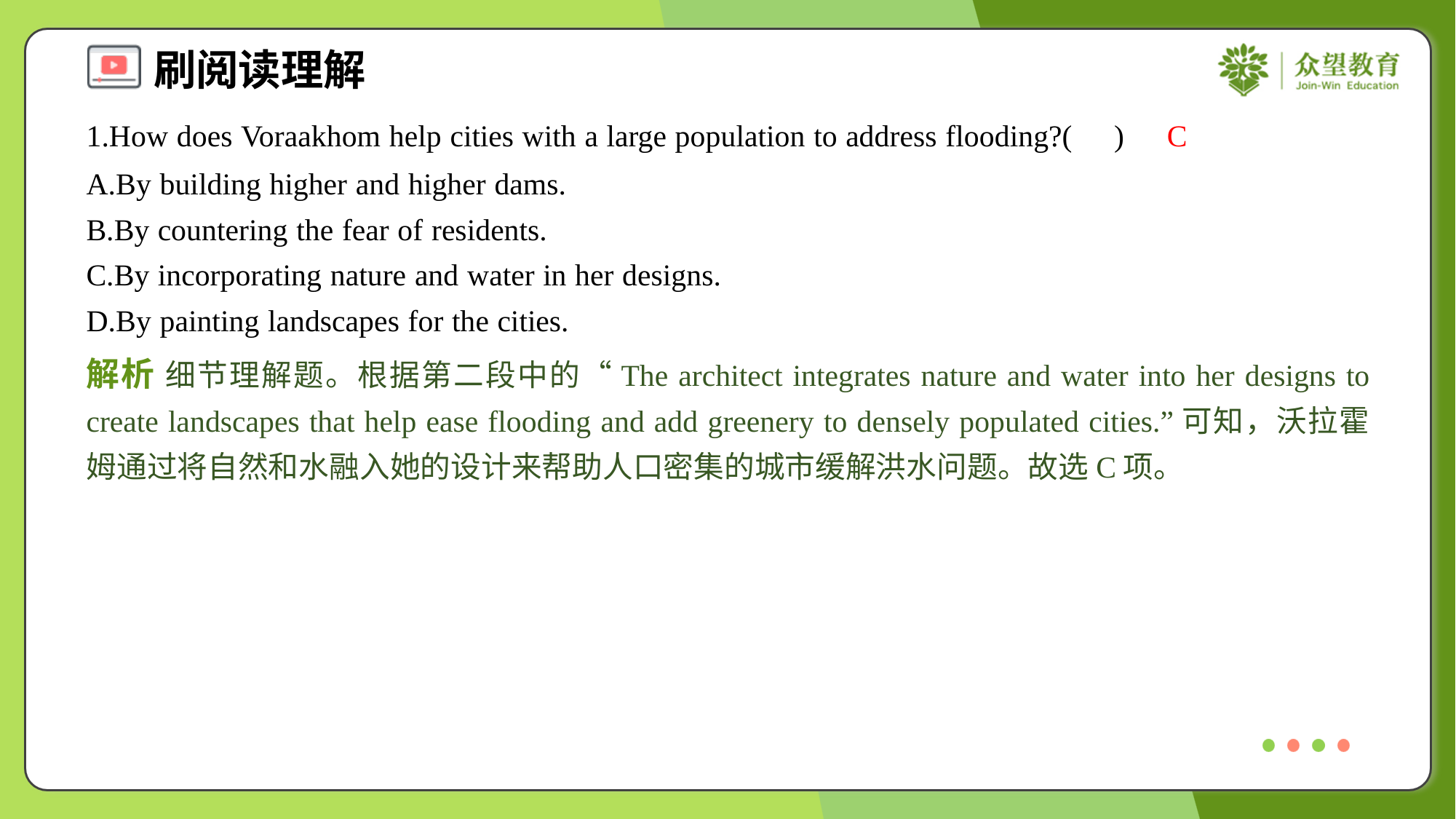

1.How does Voraakhom help cities with a large population to address flooding?(     )
C
A.By building higher and higher dams.
B.By countering the fear of residents.
C.By incorporating nature and water in her designs.
D.By painting landscapes for the cities.
解析 细节理解题。根据第二段中的“The architect integrates nature and water into her designs to create landscapes that help ease flooding and add greenery to densely populated cities.”可知，沃拉霍姆通过将自然和水融入她的设计来帮助人口密集的城市缓解洪水问题。故选C项。